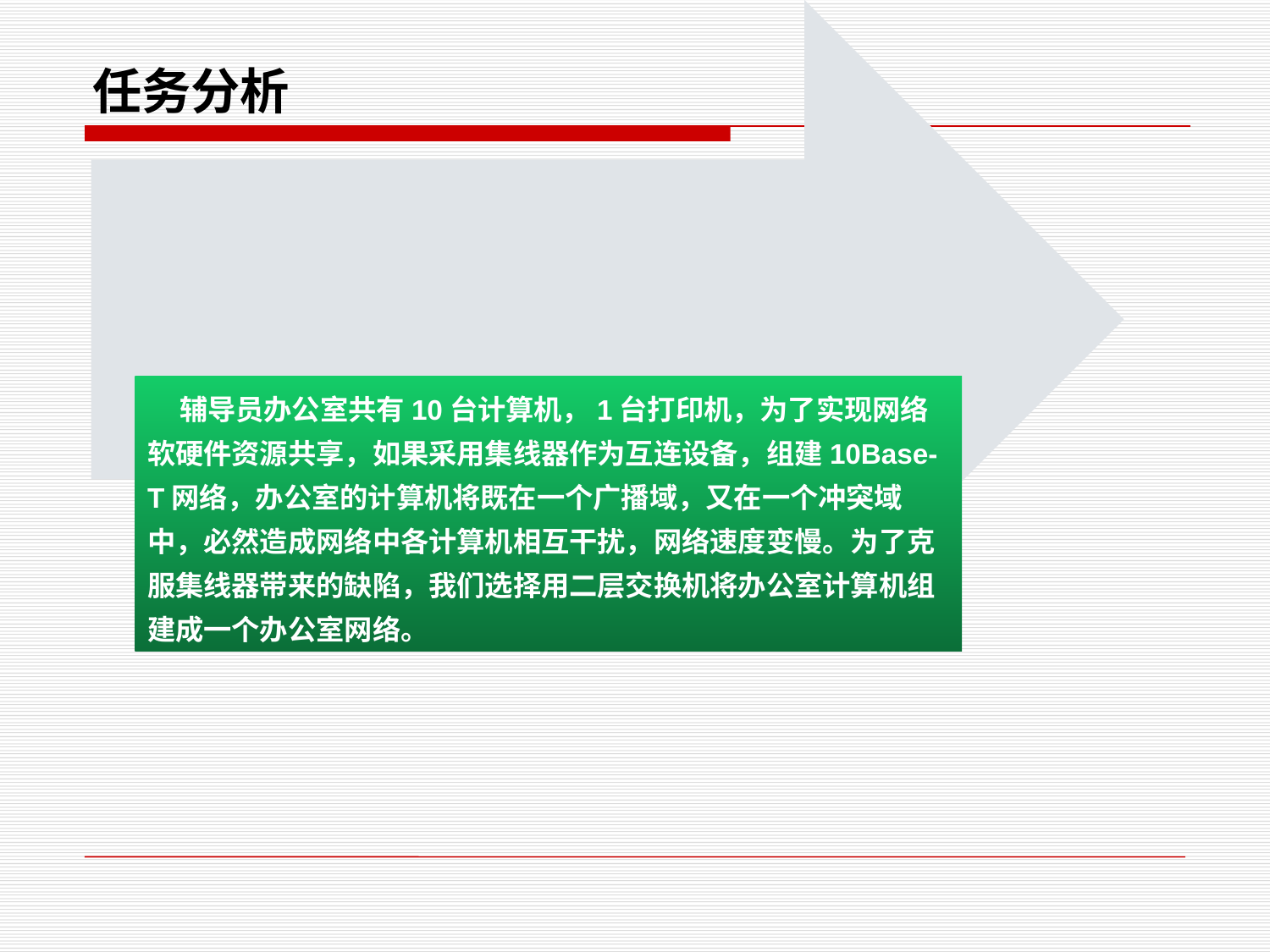

任务分析

    辅导员办公室共有10台计算机，1台打印机，为了实现网络软硬件资源共享，如果采用集线器作为互连设备，组建10Base-T网络，办公室的计算机将既在一个广播域，又在一个冲突域中，必然造成网络中各计算机相互干扰，网络速度变慢。为了克服集线器带来的缺陷，我们选择用二层交换机将办公室计算机组建成一个办公室网络。
19